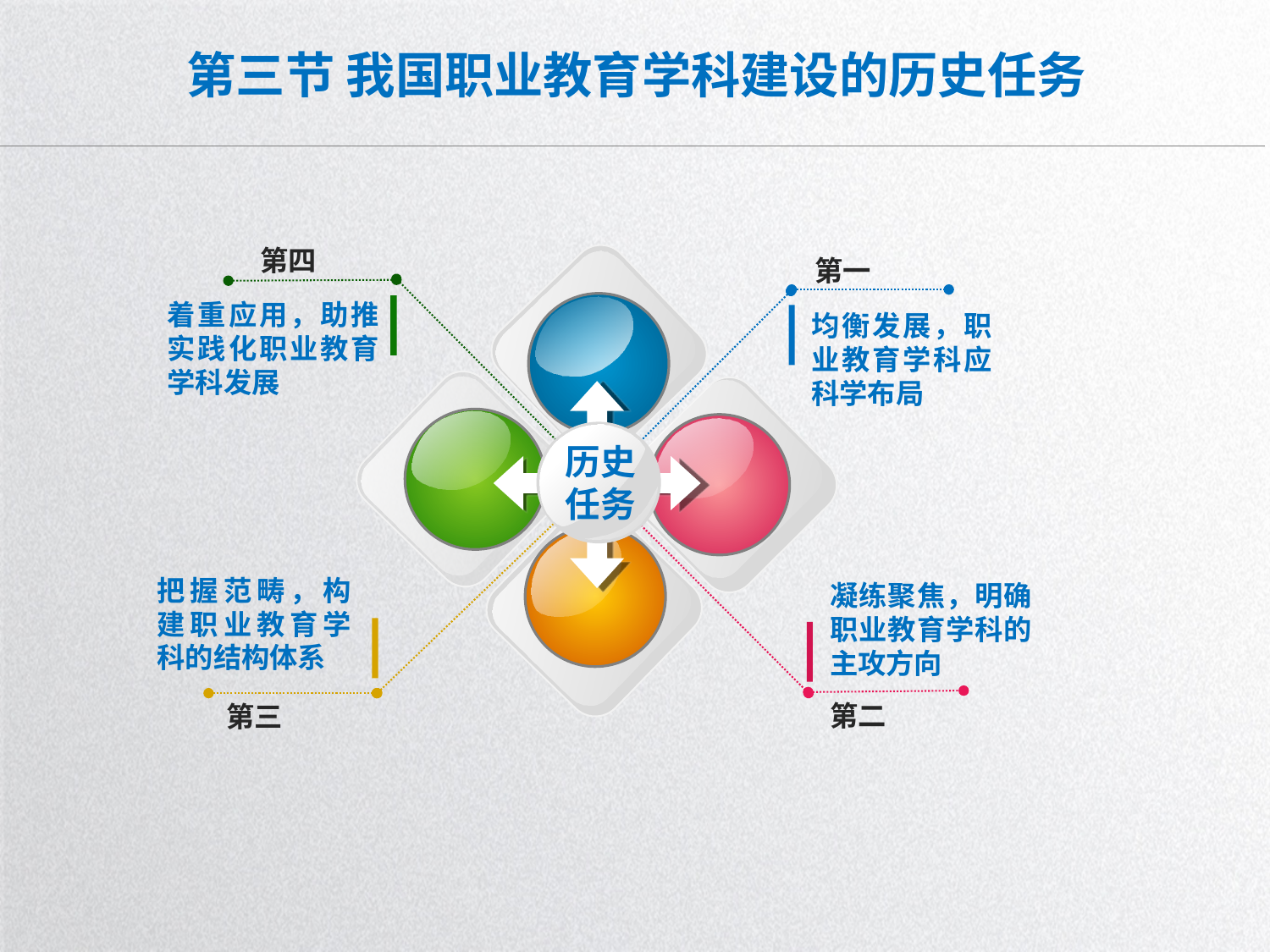

# 第三节 我国职业教育学科建设的历史任务
第四
第一

着重应用，助推实践化职业教育学科发展

均衡发展，职业教育学科应科学布局

历史
任务

把握范畴，构建职业教育学科的结构体系
凝练聚焦，明确职业教育学科的主攻方向

第二
第三